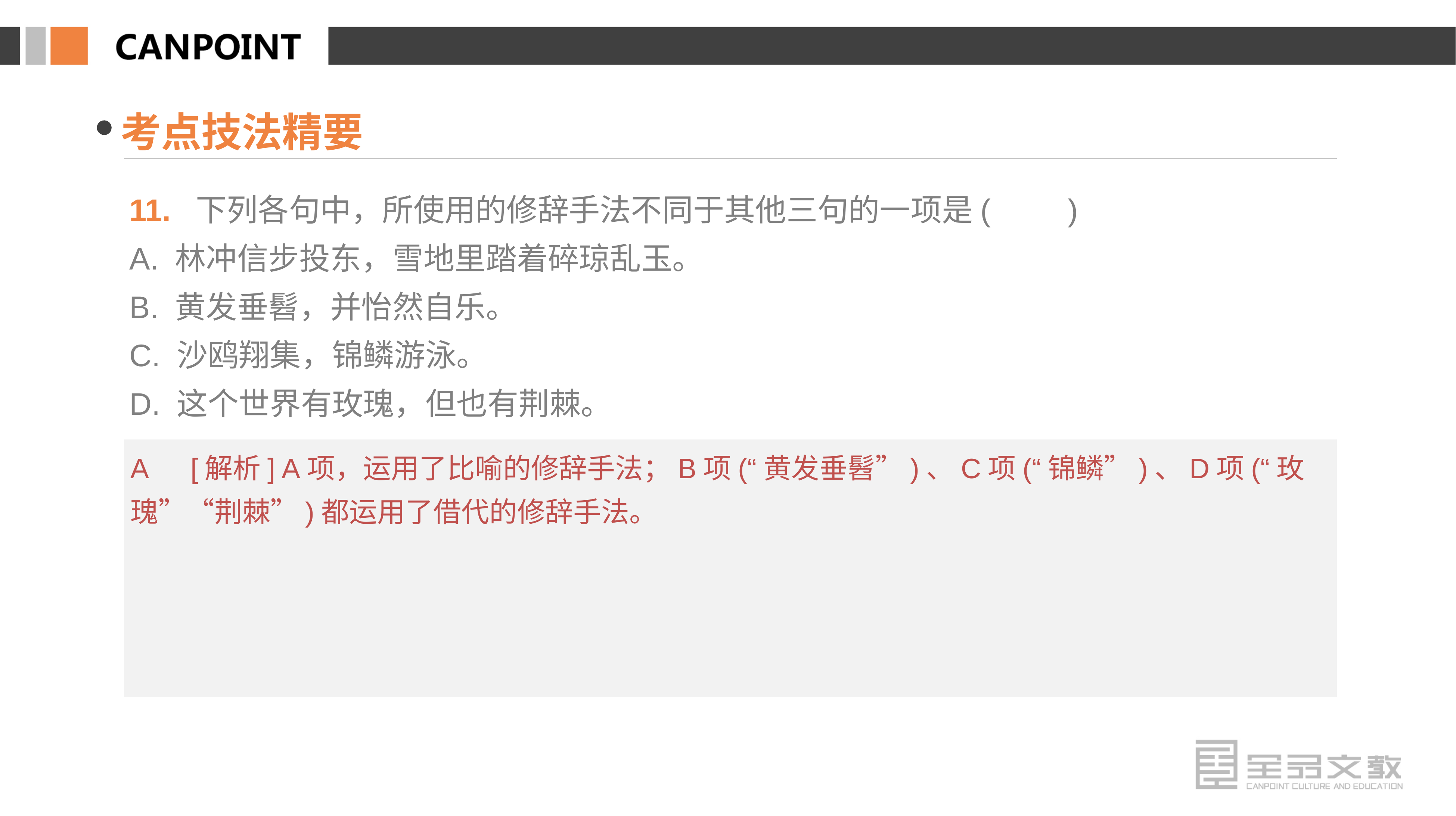

考点技法精要

11.  下列各句中，所使用的修辞手法不同于其他三句的一项是(　　)
A. 林冲信步投东，雪地里踏着碎琼乱玉。
B. 黄发垂髫，并怡然自乐。
C. 沙鸥翔集，锦鳞游泳。
D. 这个世界有玫瑰，但也有荆棘。
A　[解析] A项，运用了比喻的修辞手法；B项(“黄发垂髫”)、C项(“锦鳞”)、D项(“玫瑰”“荆棘”)都运用了借代的修辞手法。